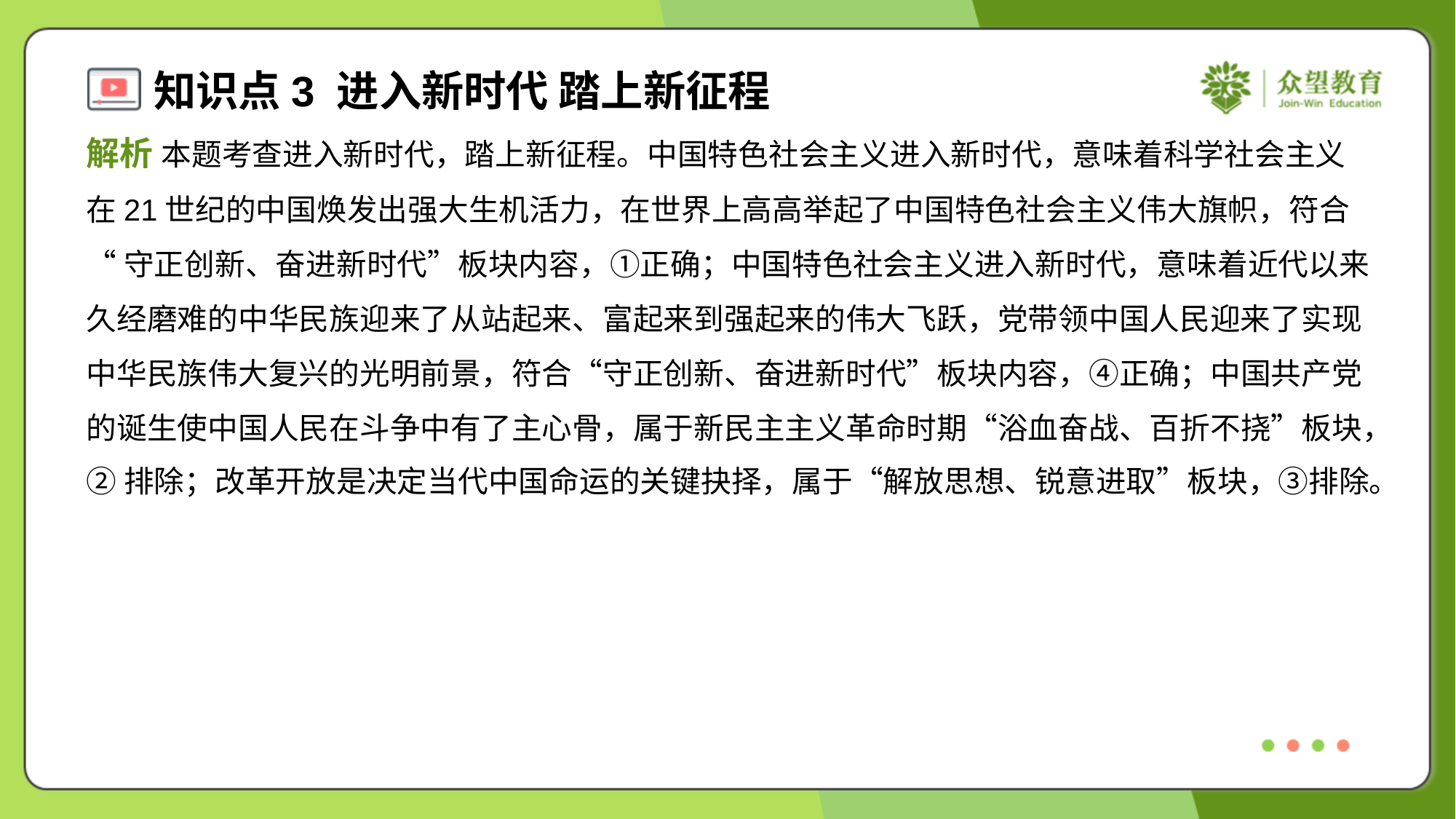

解析 本题考查进入新时代，踏上新征程。中国特色社会主义进入新时代，意味着科学社会主义
在21世纪的中国焕发出强大生机活力，在世界上高高举起了中国特色社会主义伟大旗帜，符合
“守正创新、奋进新时代”板块内容，①正确；中国特色社会主义进入新时代，意味着近代以来
久经磨难的中华民族迎来了从站起来、富起来到强起来的伟大飞跃，党带领中国人民迎来了实现
中华民族伟大复兴的光明前景，符合“守正创新、奋进新时代”板块内容，④正确；中国共产党
的诞生使中国人民在斗争中有了主心骨，属于新民主主义革命时期“浴血奋战、百折不挠”板块，
②排除；改革开放是决定当代中国命运的关键抉择，属于“解放思想、锐意进取”板块，③排除。